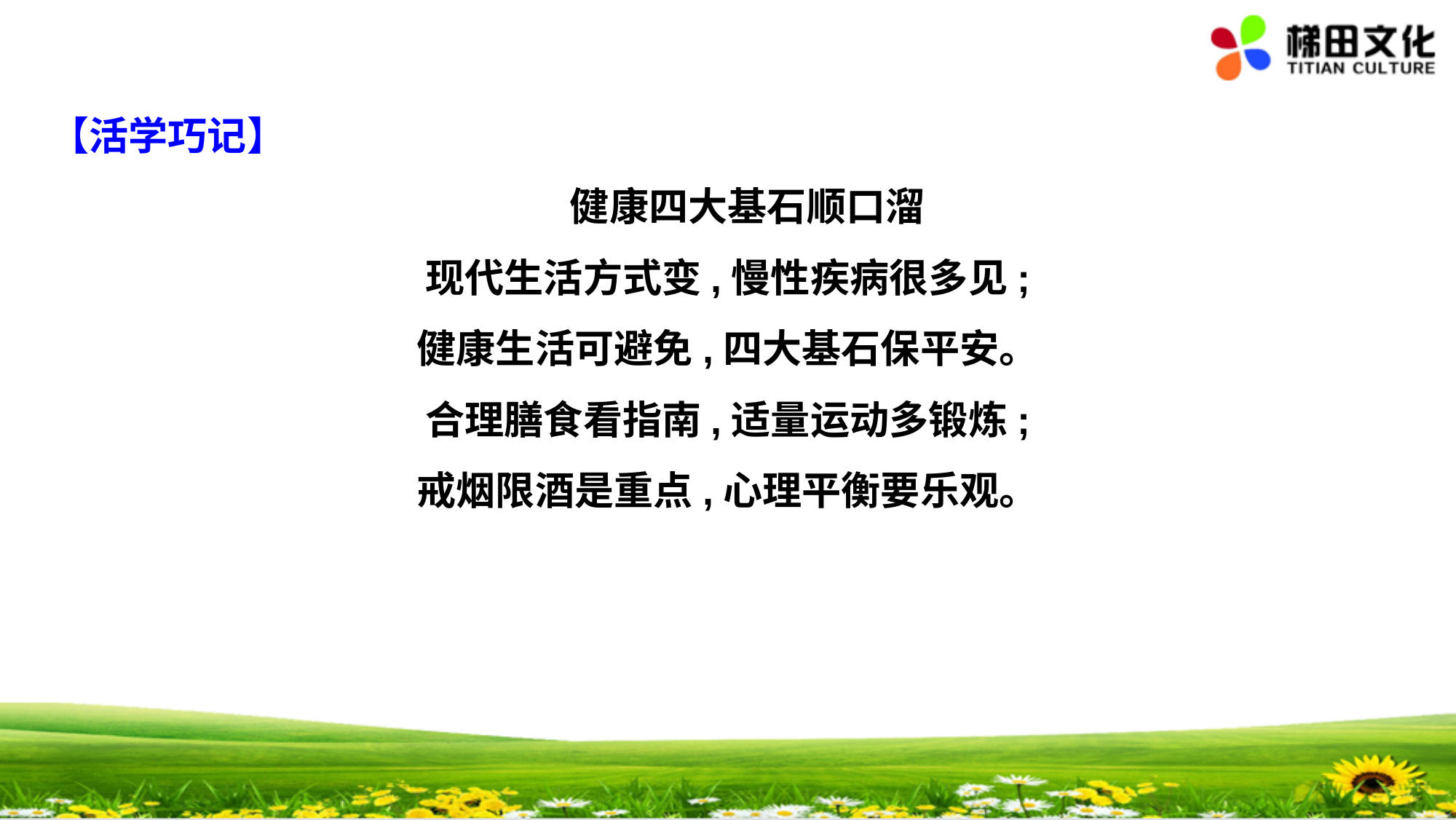

【活学巧记】
　健康四大基石顺口溜
现代生活方式变,慢性疾病很多见;
健康生活可避免,四大基石保平安。
合理膳食看指南,适量运动多锻炼;
戒烟限酒是重点,心理平衡要乐观。